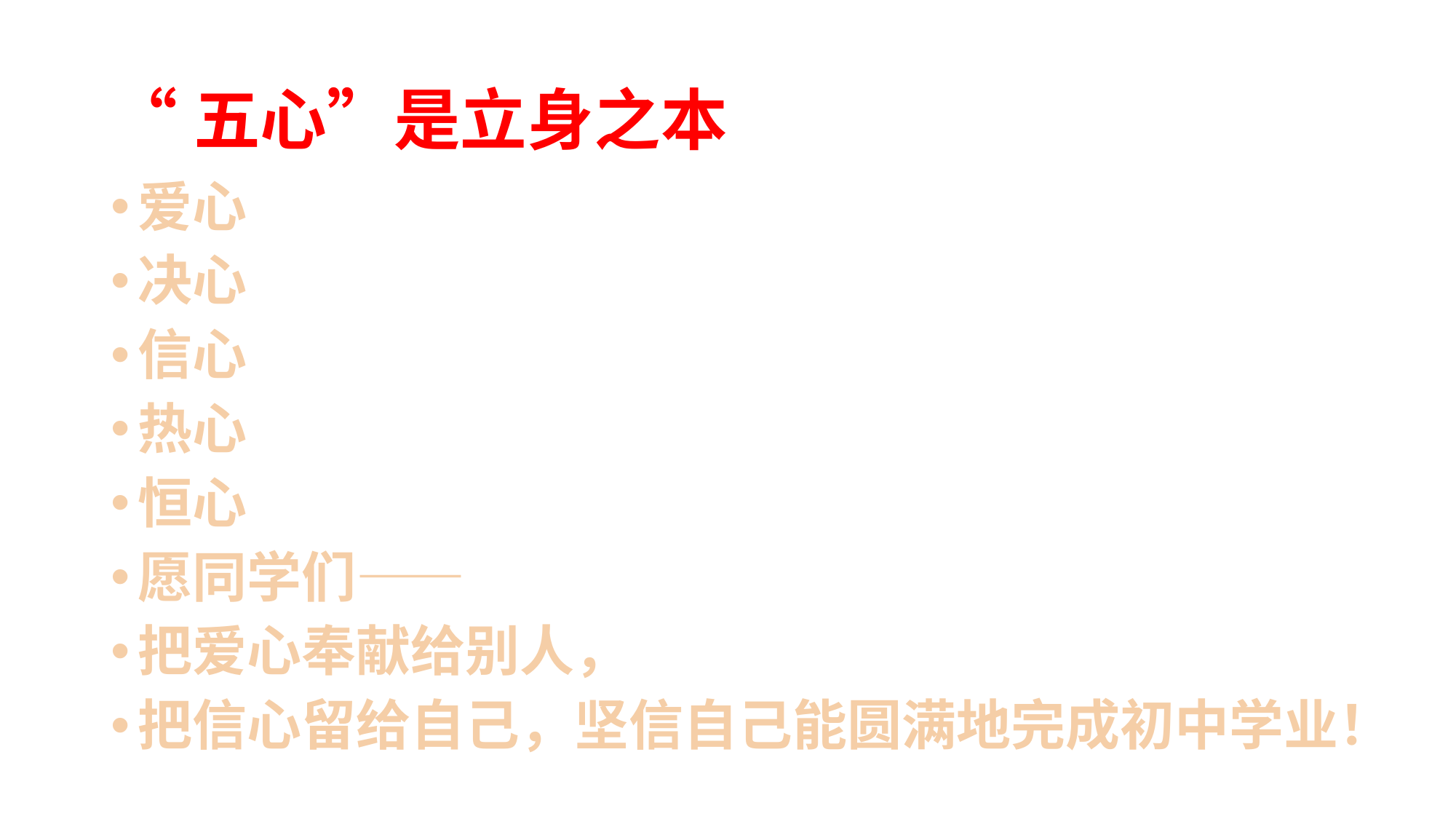

# “五心”是立身之本
爱心
决心
信心
热心
恒心
愿同学们——
把爱心奉献给别人，
把信心留给自己，坚信自己能圆满地完成初中学业！